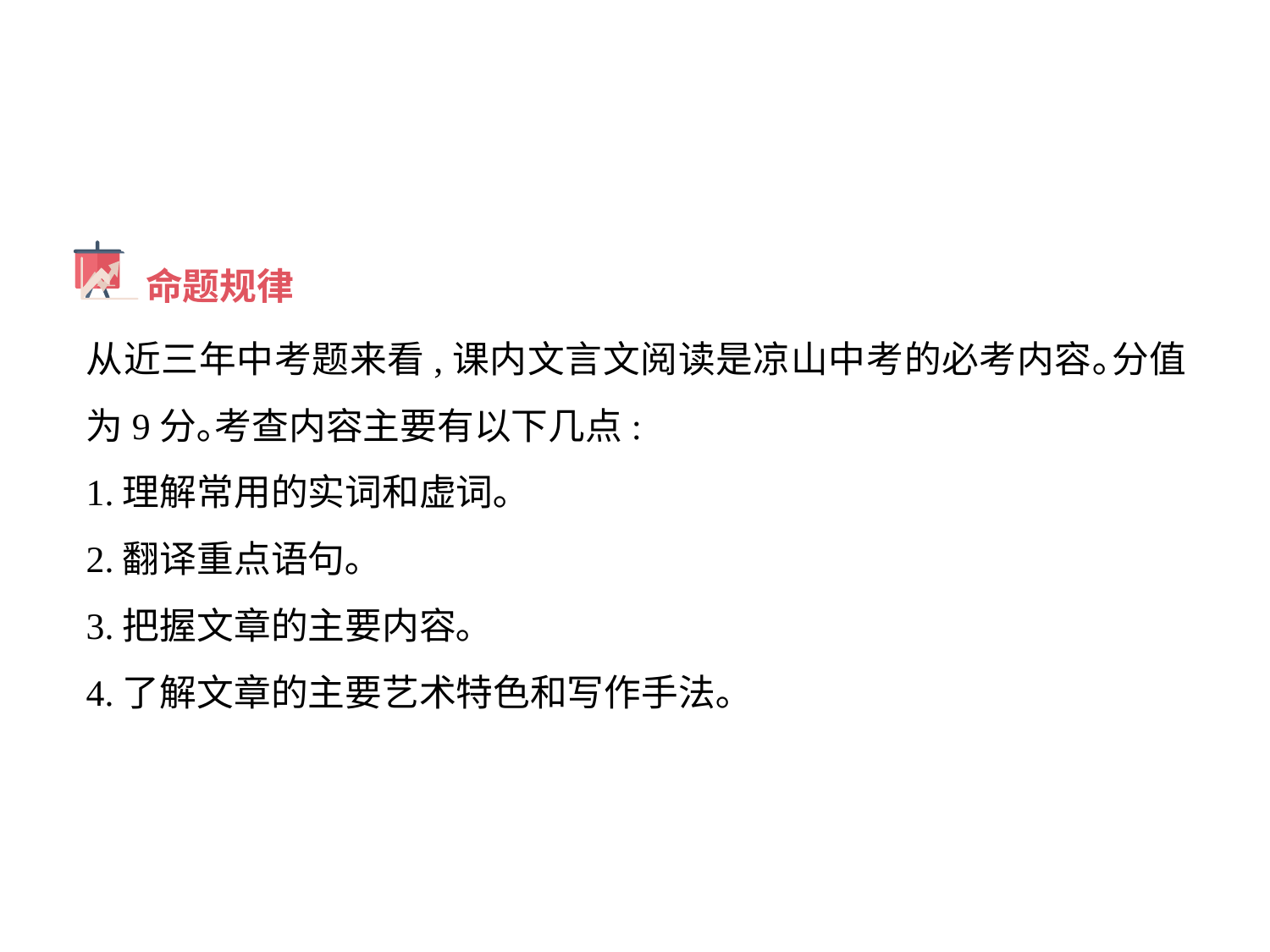

命题规律

从近三年中考题来看,课内文言文阅读是凉山中考的必考内容｡分值为9分｡考查内容主要有以下几点:
1.理解常用的实词和虚词｡
2.翻译重点语句｡
3.把握文章的主要内容｡
4.了解文章的主要艺术特色和写作手法｡